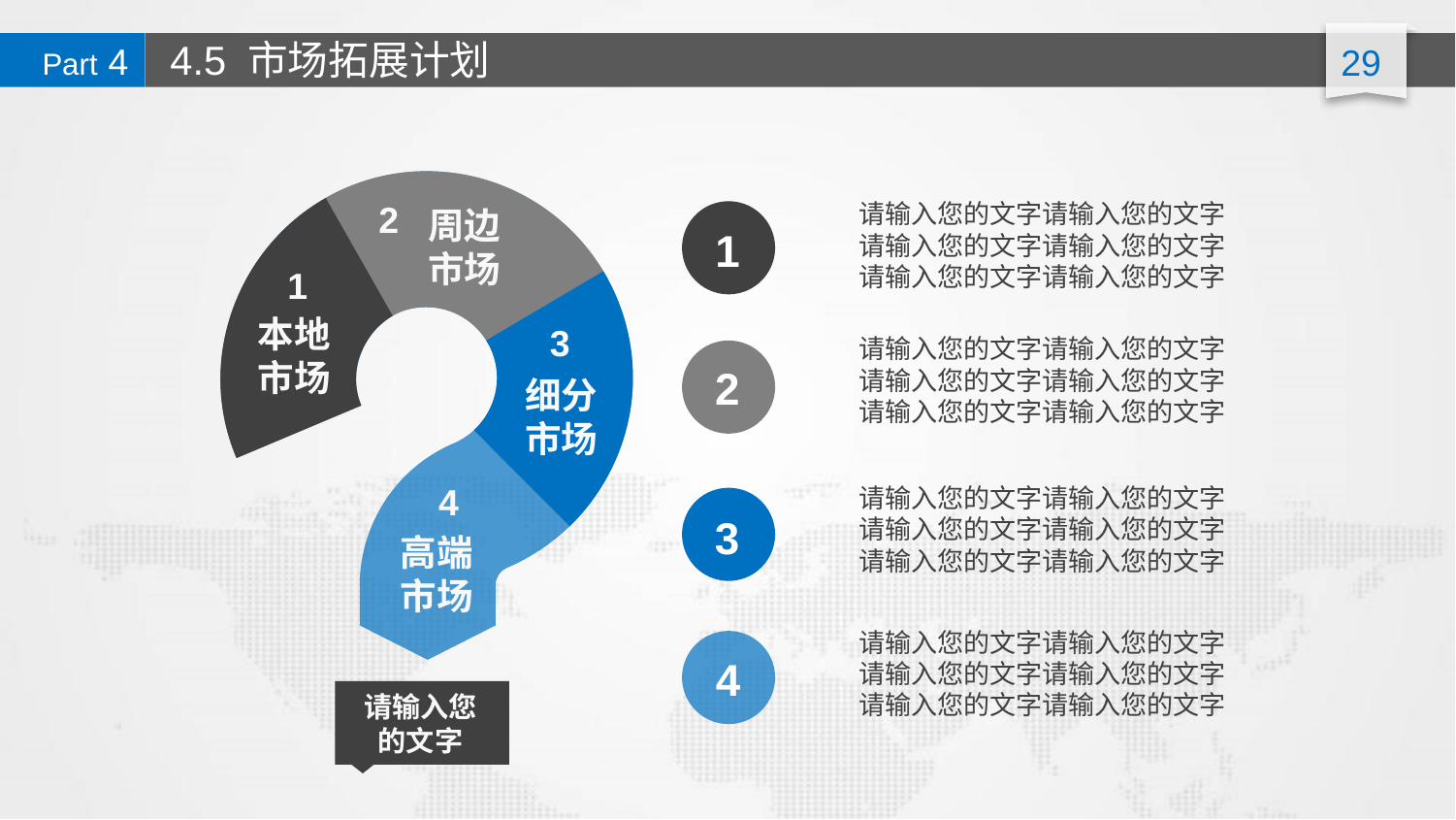

4.5 市场拓展计划
Part 4

2
周边
市场
请输入您的文字请输入您的文字
请输入您的文字请输入您的文字
请输入您的文字请输入您的文字

1
1
本地
市场

3
细分
市场
请输入您的文字请输入您的文字
请输入您的文字请输入您的文字
请输入您的文字请输入您的文字

2
4
高端
市场
请输入您的文字请输入您的文字
请输入您的文字请输入您的文字
请输入您的文字请输入您的文字

3
请输入您的文字请输入您的文字
请输入您的文字请输入您的文字
请输入您的文字请输入您的文字

4

请输入您的文字